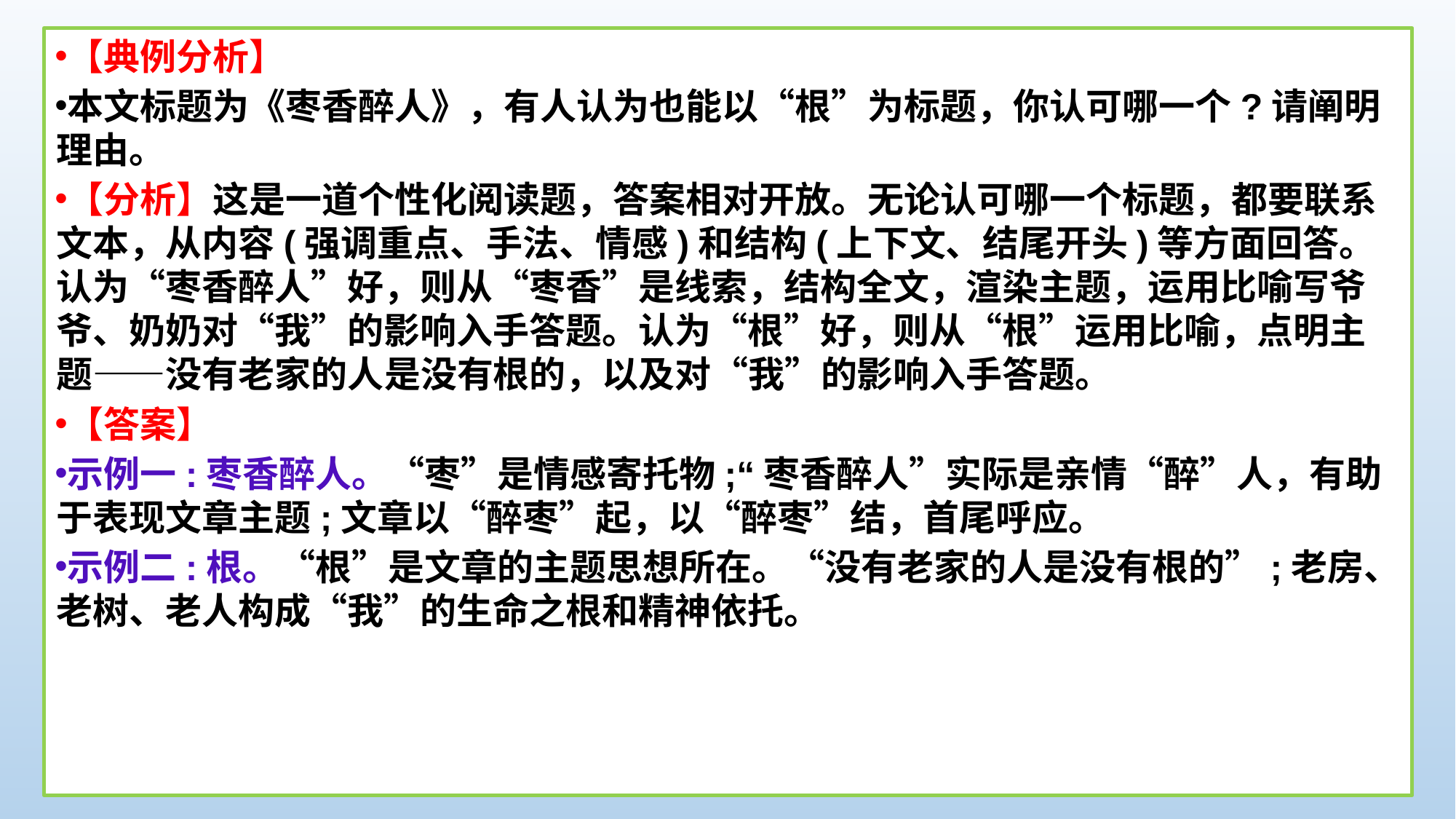

【典例分析】
本文标题为《枣香醉人》，有人认为也能以“根”为标题，你认可哪一个?请阐明理由。
【分析】这是一道个性化阅读题，答案相对开放。无论认可哪一个标题，都要联系文本，从内容(强调重点、手法、情感)和结构(上下文、结尾开头)等方面回答。认为“枣香醉人”好，则从“枣香”是线索，结构全文，渲染主题，运用比喻写爷爷、奶奶对“我”的影响入手答题。认为“根”好，则从“根”运用比喻，点明主题——没有老家的人是没有根的，以及对“我”的影响入手答题。
【答案】
示例一:枣香醉人。“枣”是情感寄托物;“枣香醉人”实际是亲情“醉”人，有助于表现文章主题;文章以“醉枣”起，以“醉枣”结，首尾呼应。
示例二:根。“根”是文章的主题思想所在。“没有老家的人是没有根的”;老房、老树、老人构成“我”的生命之根和精神依托。